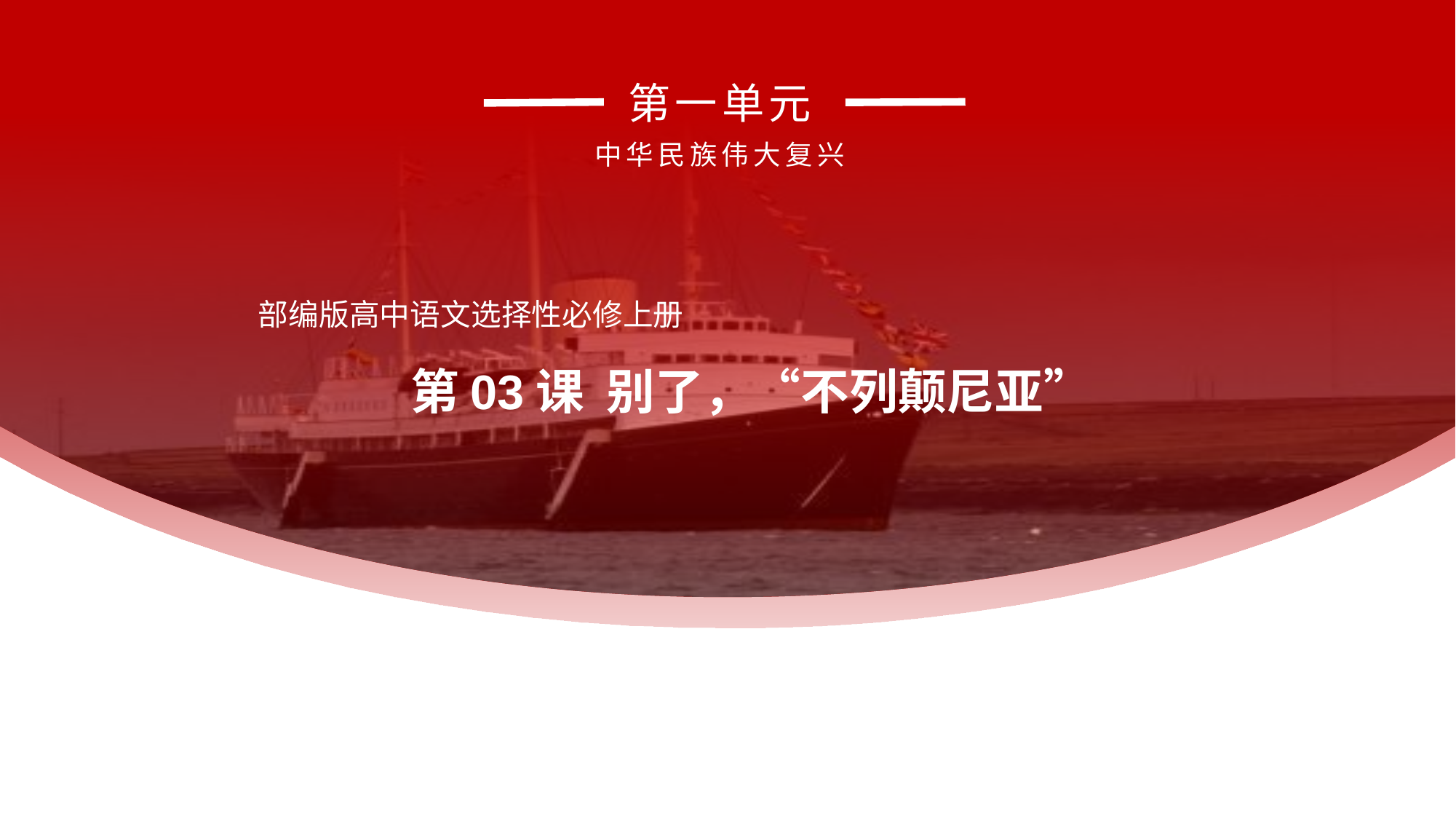

第一单元
中华民族伟大复兴
部编版高中语文选择性必修上册
第03课  别了，“不列颠尼亚”